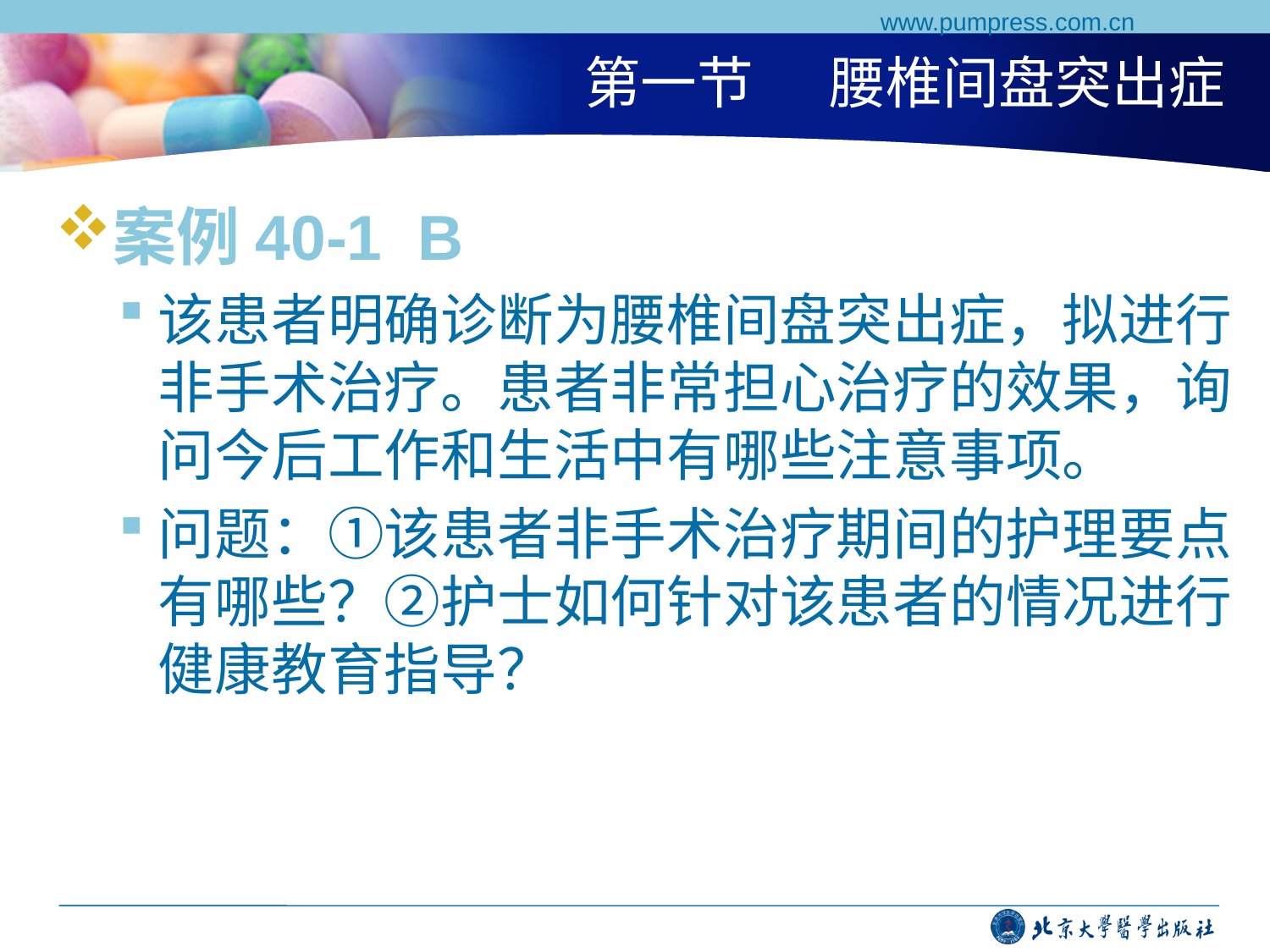

www.pumpress.com.cn
# 第一节      腰椎间盘突出症
案例40-1  B
该患者明确诊断为腰椎间盘突出症，拟进行非手术治疗。患者非常担心治疗的效果，询问今后工作和生活中有哪些注意事项。
问题：①该患者非手术治疗期间的护理要点有哪些？②护士如何针对该患者的情况进行健康教育指导？